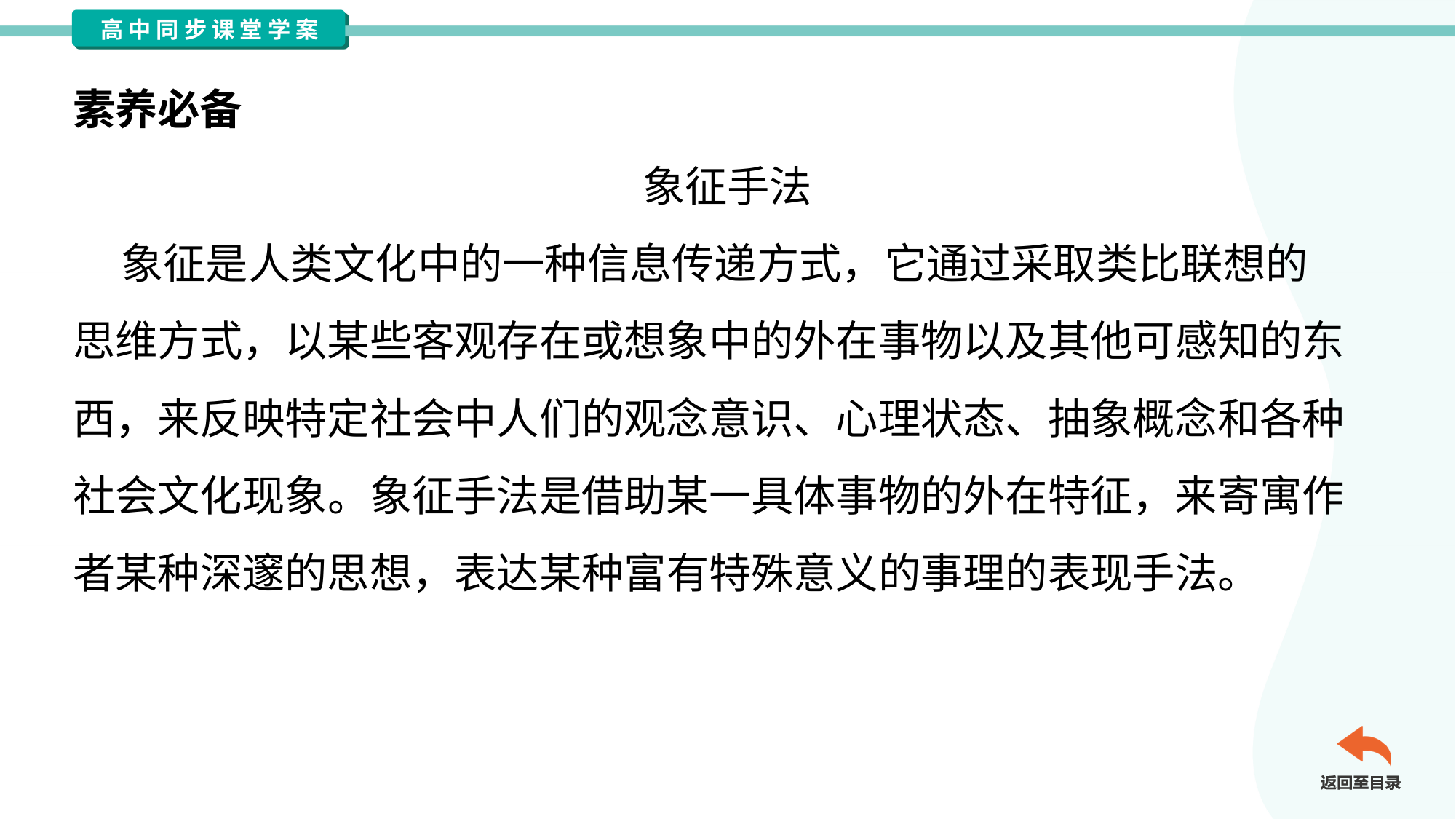

素养必备
象征手法
    象征是人类文化中的一种信息传递方式，它通过采取类比联想的
思维方式，以某些客观存在或想象中的外在事物以及其他可感知的东
西，来反映特定社会中人们的观念意识、心理状态、抽象概念和各种
社会文化现象。象征手法是借助某一具体事物的外在特征，来寄寓作
者某种深邃的思想，表达某种富有特殊意义的事理的表现手法。